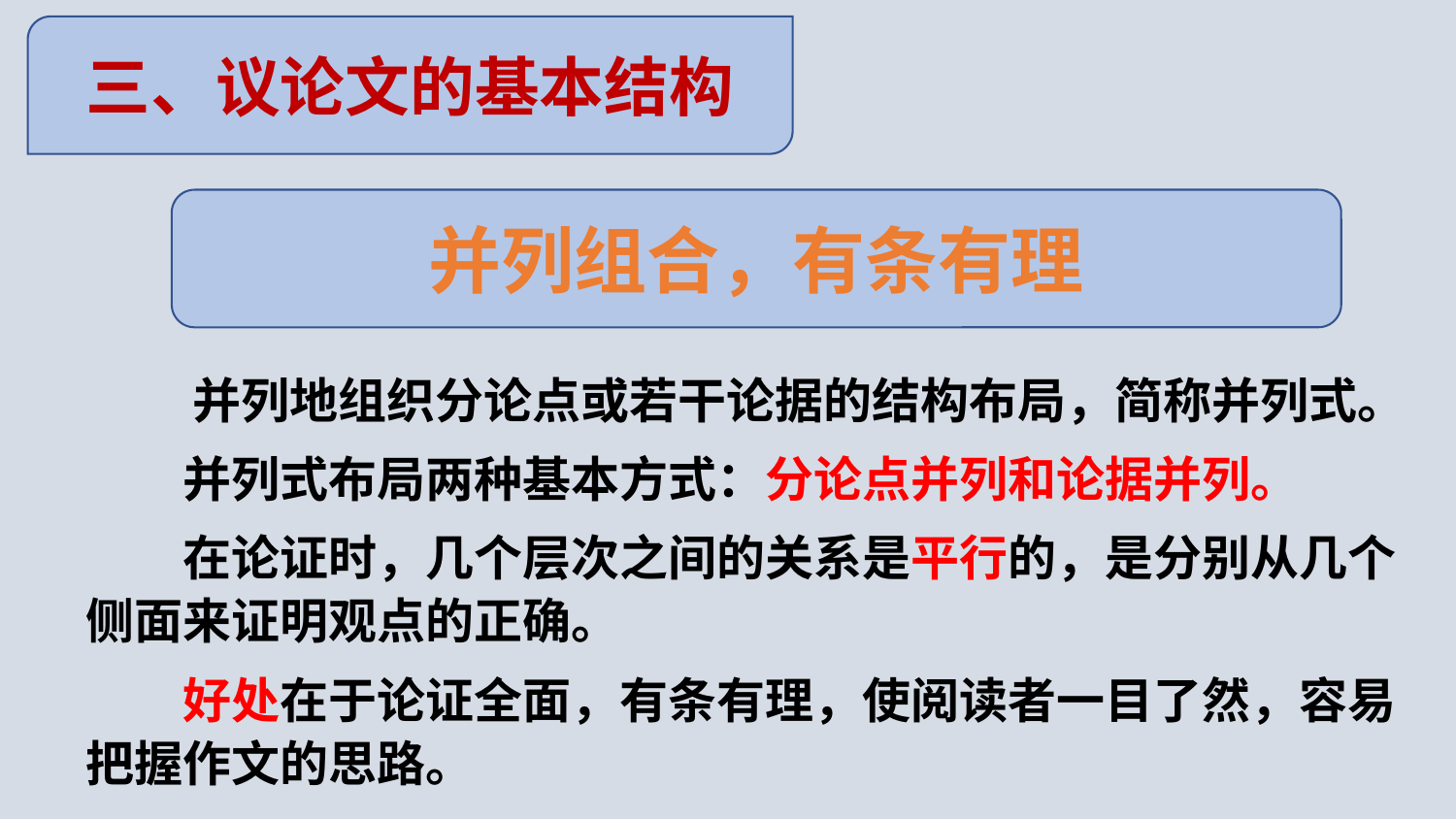

三、议论文的基本结构
并列组合，有条有理
       并列地组织分论点或若干论据的结构布局，简称并列式。
　　并列式布局两种基本方式：分论点并列和论据并列。
　　在论证时，几个层次之间的关系是平行的，是分别从几个侧面来证明观点的正确。
　　好处在于论证全面，有条有理，使阅读者一目了然，容易把握作文的思路。